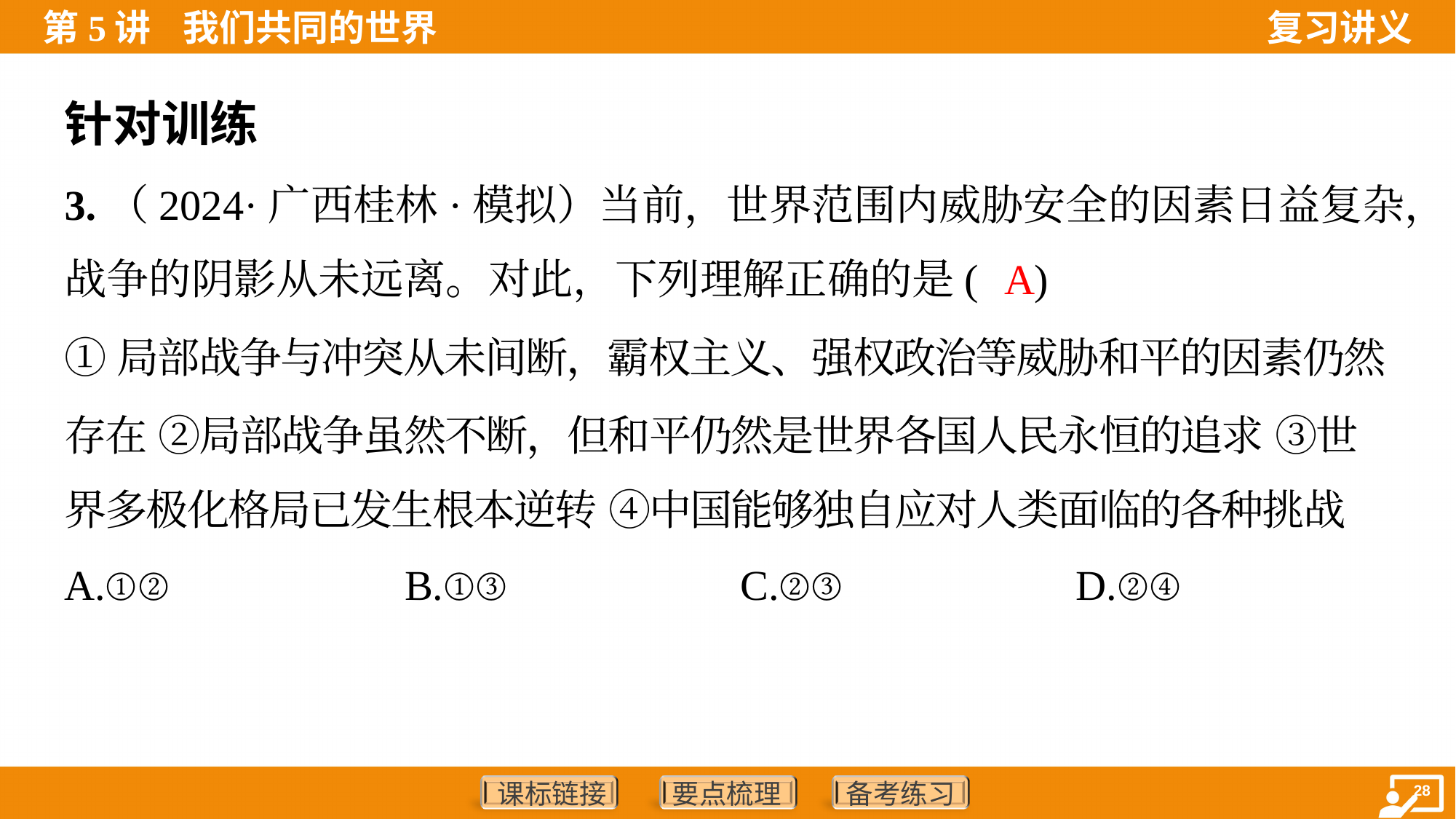

针对训练
3.（2024·广西桂林·模拟）当前，世界范围内威胁安全的因素日益复杂，
战争的阴影从未远离。对此，下列理解正确的是(     )
A
①局部战争与冲突从未间断，霸权主义、强权政治等威胁和平的因素仍然
存在 ②局部战争虽然不断，但和平仍然是世界各国人民永恒的追求 ③世
界多极化格局已发生根本逆转 ④中国能够独自应对人类面临的各种挑战
A.①②	B.①③	C.②③	D.②④